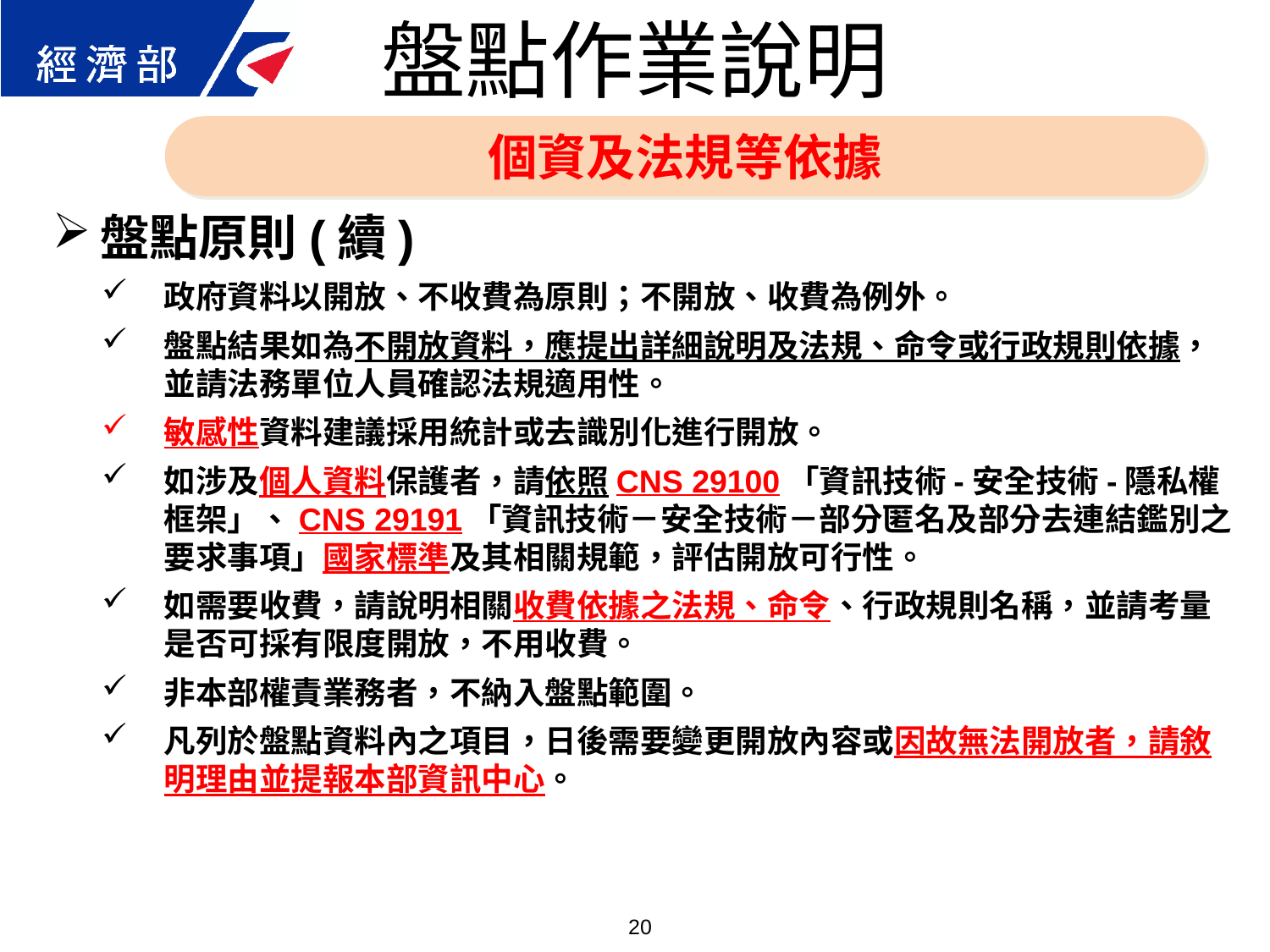

盤點作業說明
個資及法規等依據
盤點原則(續)
政府資料以開放、不收費為原則；不開放、收費為例外。
盤點結果如為不開放資料，應提出詳細說明及法規、命令或行政規則依據，並請法務單位人員確認法規適用性。
敏感性資料建議採用統計或去識別化進行開放。
如涉及個人資料保護者，請依照CNS 29100「資訊技術-安全技術-隱私權框架」、CNS 29191「資訊技術－安全技術－部分匿名及部分去連結鑑別之要求事項」國家標準及其相關規範，評估開放可行性。
如需要收費，請說明相關收費依據之法規、命令、行政規則名稱，並請考量是否可採有限度開放，不用收費。
非本部權責業務者，不納入盤點範圍。
凡列於盤點資料內之項目，日後需要變更開放內容或因故無法開放者，請敘明理由並提報本部資訊中心。
20